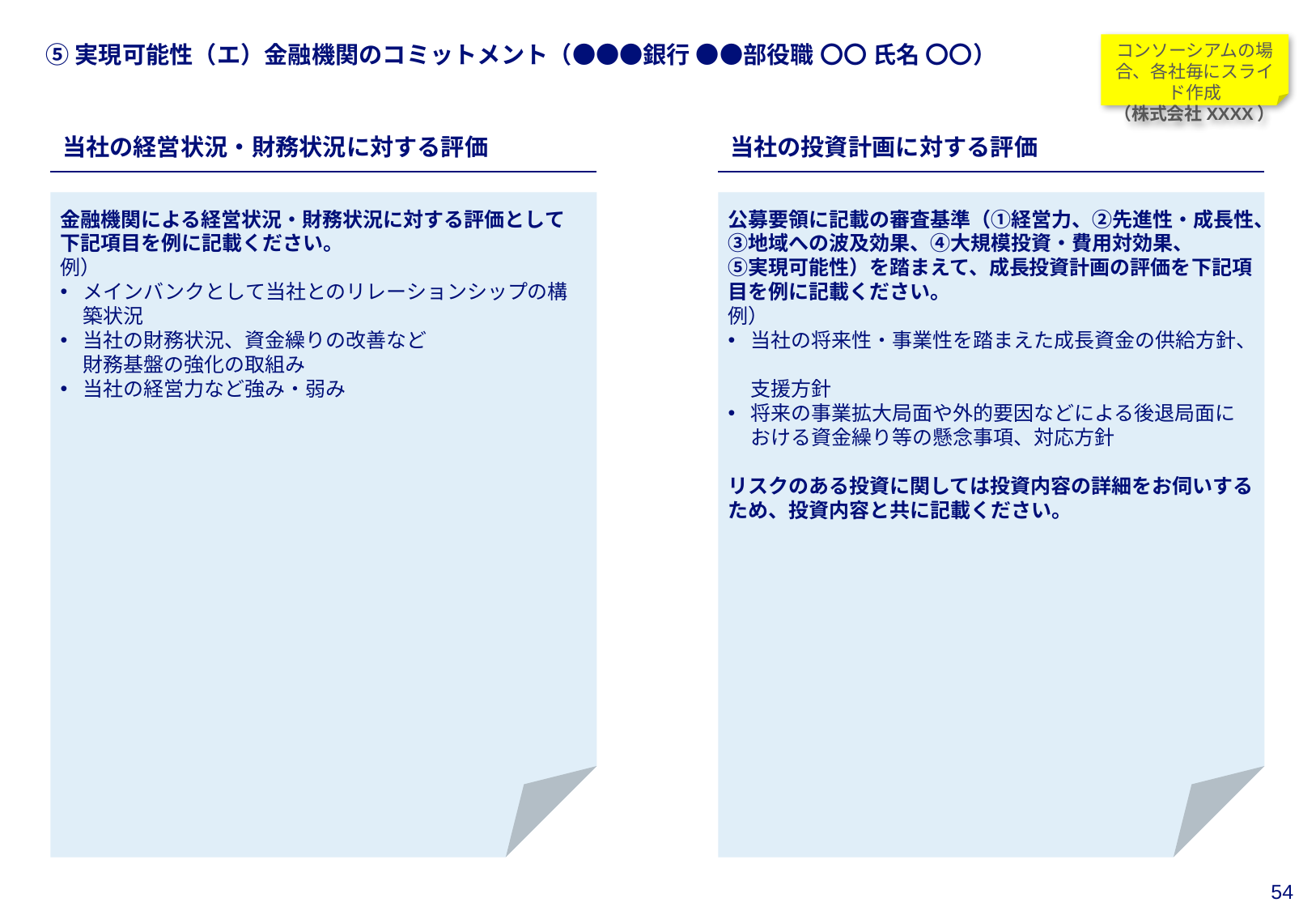

当スライドは作成任意
（金融機関から確認を受けた場合は必須）
#
⑤実現可能性（エ）金融機関のコミットメント（●●●銀行 ●●部役職 〇〇 氏名 〇〇）
コンソーシアムの場合、各社毎にスライド作成
（株式会社XXXX）
当社の経営状況・財務状況に対する評価
当社の投資計画に対する評価
金融機関による経営状況・財務状況に対する評価として
下記項目を例に記載ください。
例）
メインバンクとして当社とのリレーションシップの構築状況
当社の財務状況、資金繰りの改善など
財務基盤の強化の取組み
当社の経営力など強み・弱み
公募要領に記載の審査基準（①経営力、②先進性・成長性、③地域への波及効果、④大規模投資・費用対効果、
⑤実現可能性）を踏まえて、成長投資計画の評価を下記項目を例に記載ください。
例）
当社の将来性・事業性を踏まえた成長資金の供給方針、
支援方針
将来の事業拡大局面や外的要因などによる後退局面における資金繰り等の懸念事項、対応方針

リスクのある投資に関しては投資内容の詳細をお伺いするため、投資内容と共に記載ください。